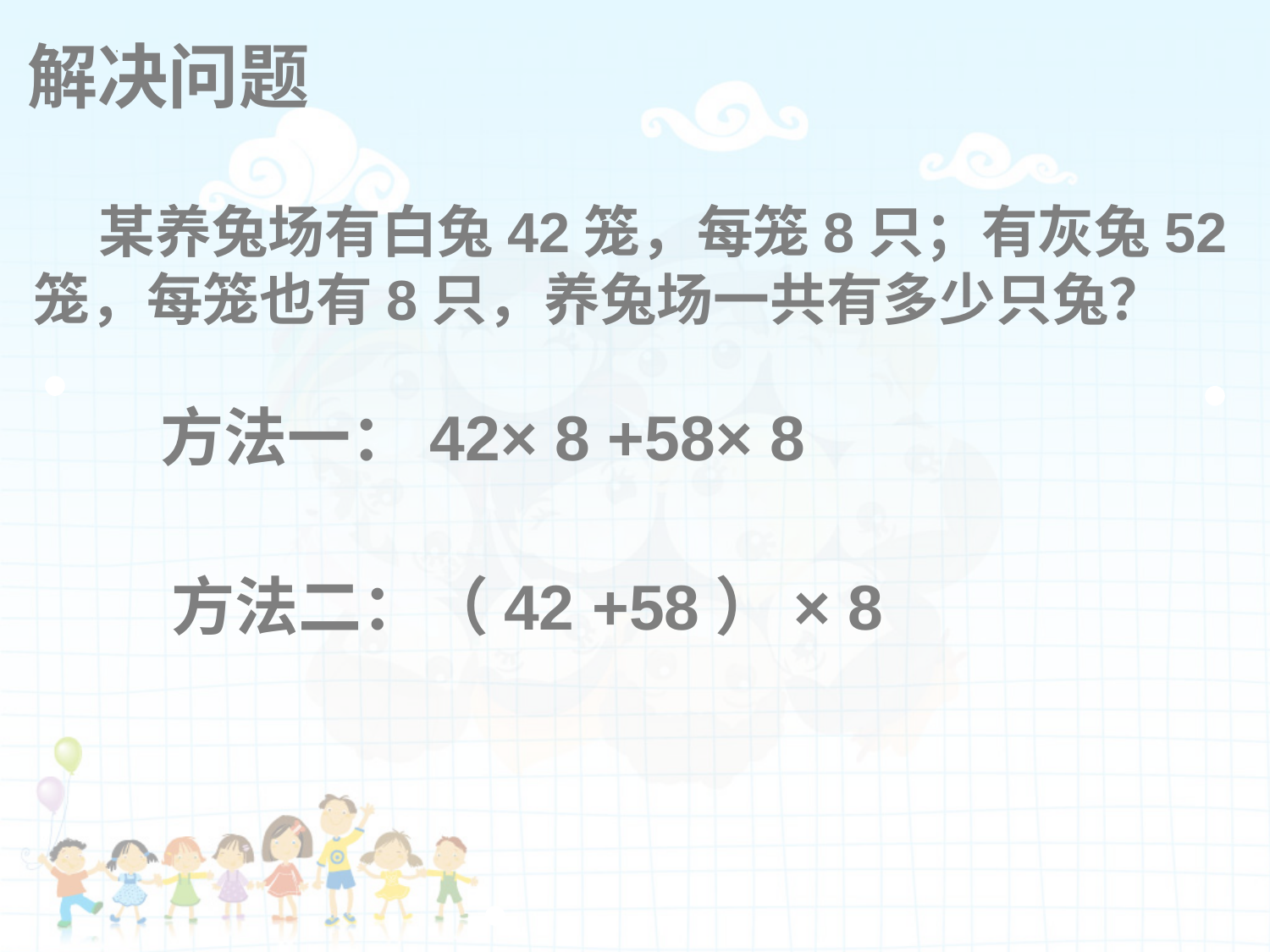

解决问题
    某养兔场有白兔42笼，每笼8只；有灰兔52 笼，每笼也有8只，养兔场一共有多少只兔？

方法一：42× 8 +58× 8
方法二：（42 +58）× 8